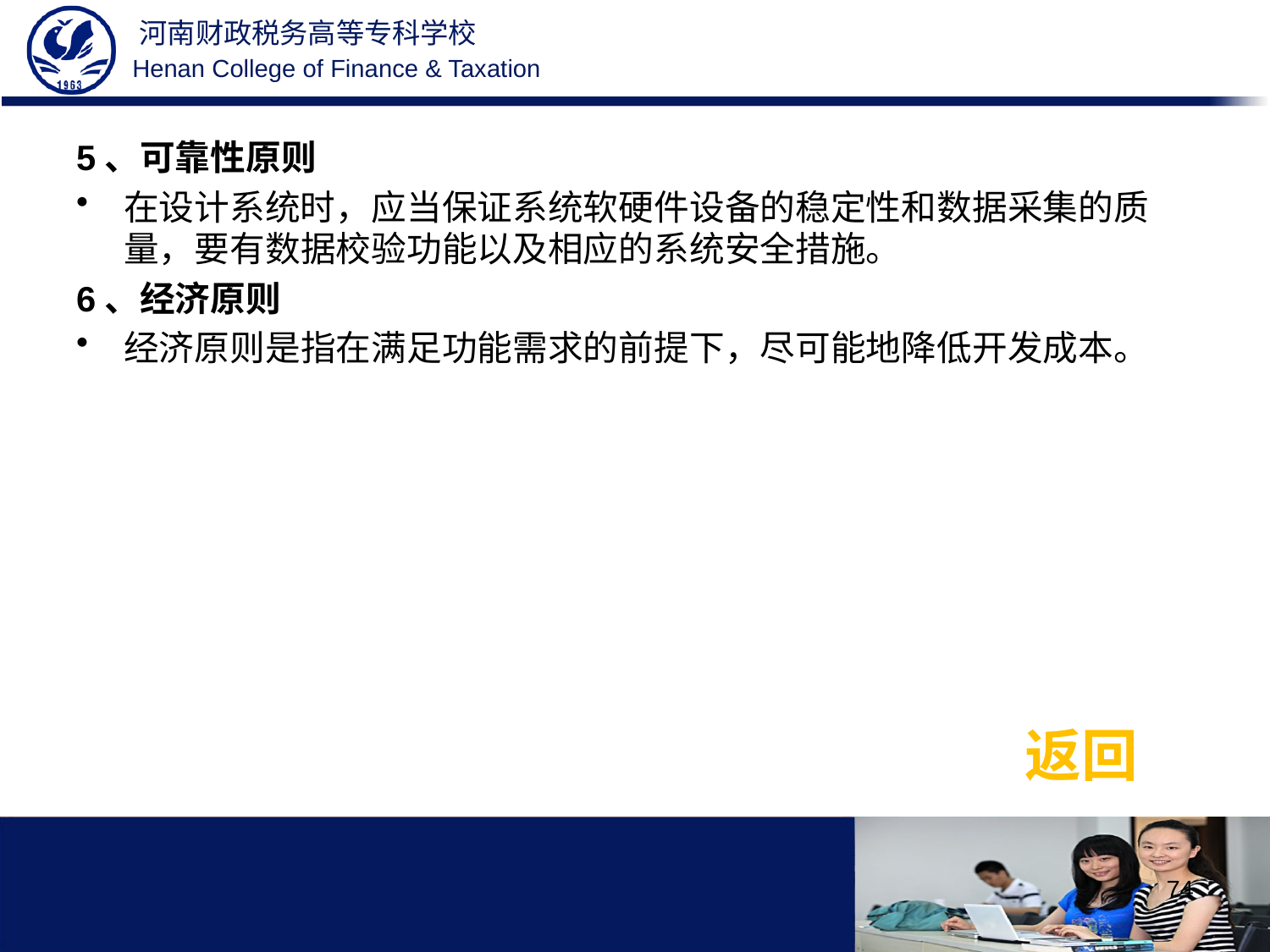

5、可靠性原则
在设计系统时，应当保证系统软硬件设备的稳定性和数据采集的质量，要有数据校验功能以及相应的系统安全措施。
6、经济原则
经济原则是指在满足功能需求的前提下，尽可能地降低开发成本。
返回
74